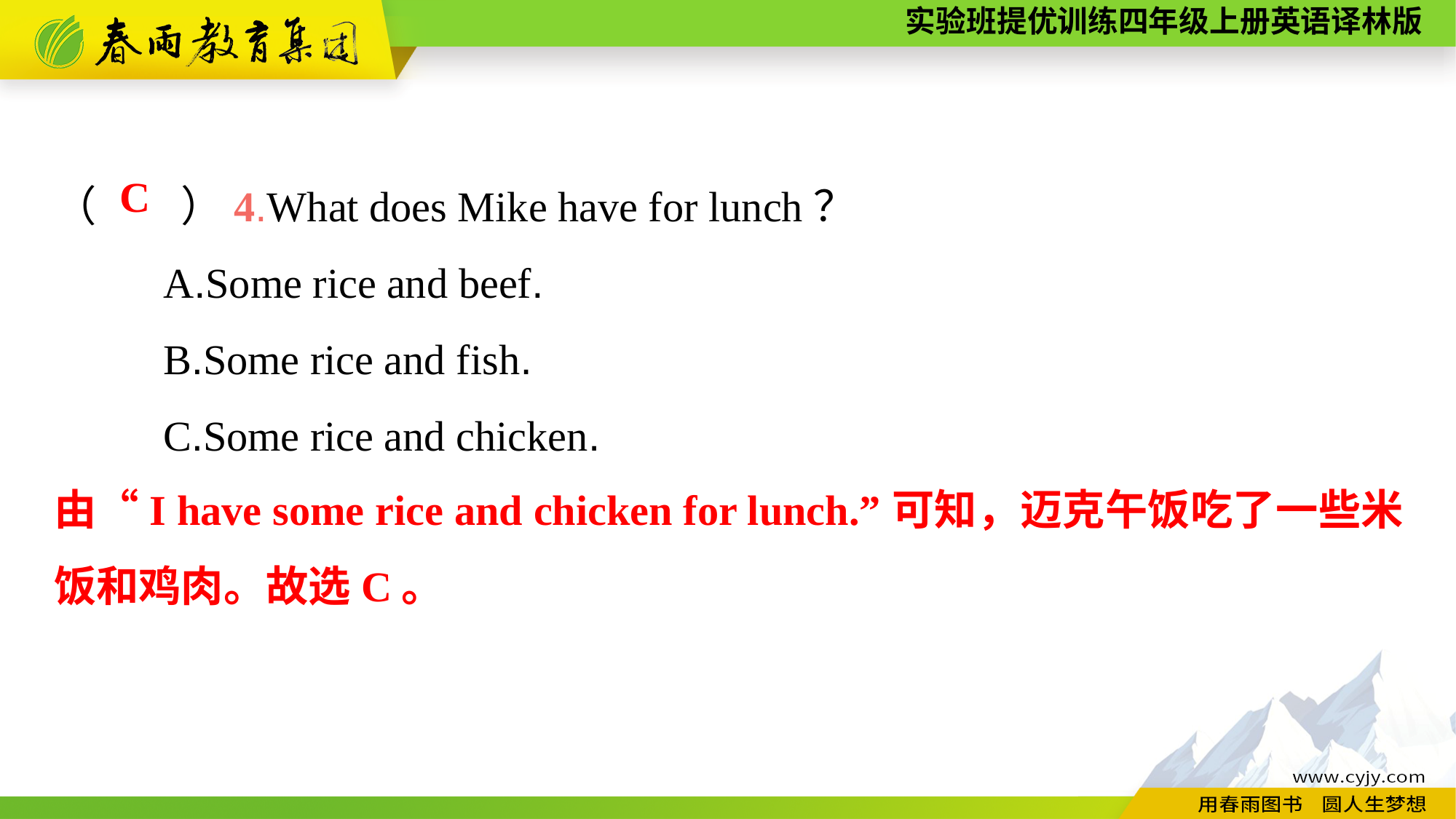

（　　）4.What does Mike have for lunch？
	A.Some rice and beef.
	B.Some rice and fish.
	C.Some rice and chicken.
C
由“I have some rice and chicken for lunch.”可知，迈克午饭吃了一些米饭和鸡肉。故选C。